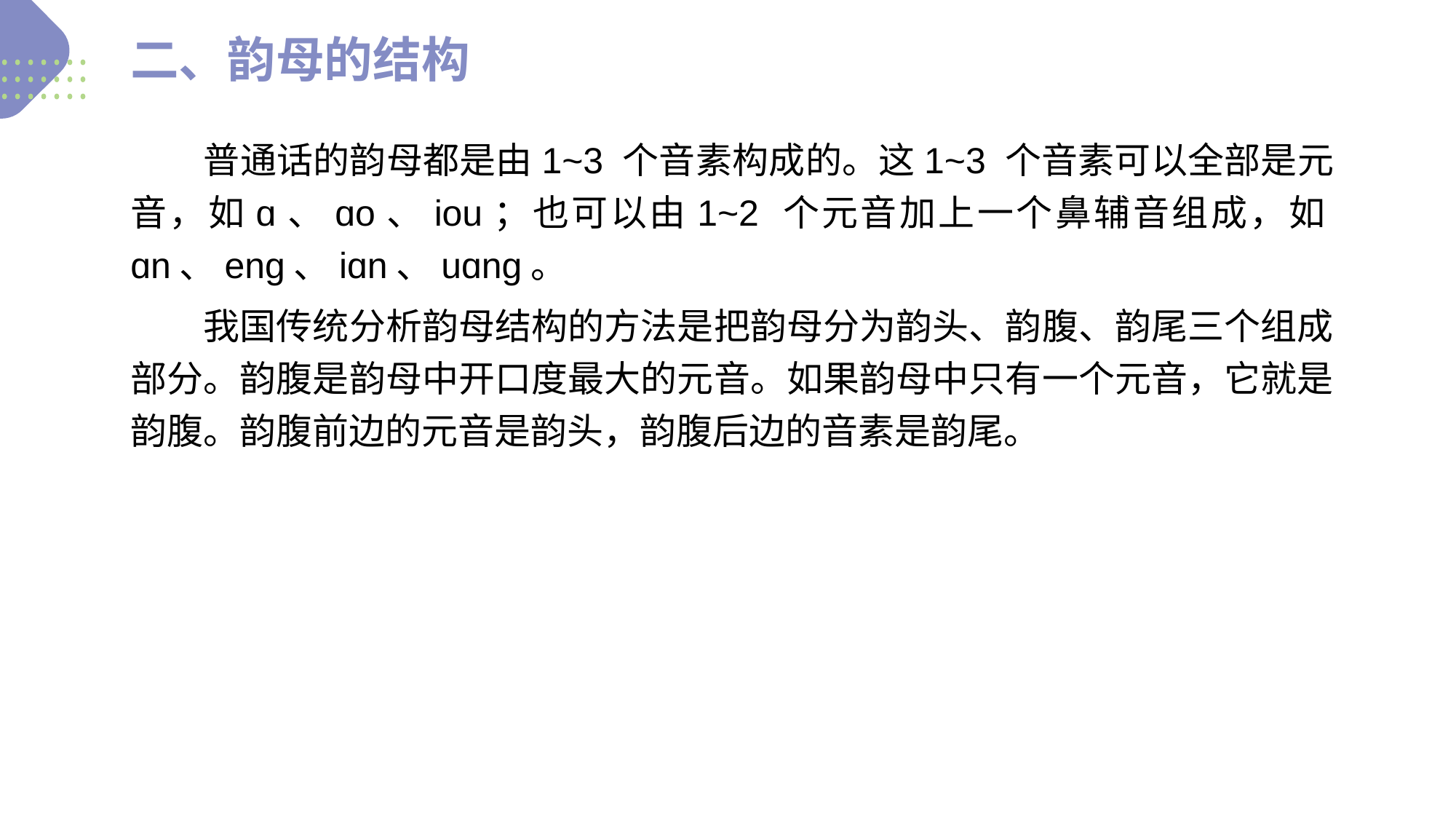

二、韵母的结构

　　普通话的韵母都是由1~3 个音素构成的。这1~3 个音素可以全部是元音，如ɑ、ɑo、iou；也可以由1~2 个元音加上一个鼻辅音组成，如ɑn、enɡ、iɑn、uɑnɡ。
　　我国传统分析韵母结构的方法是把韵母分为韵头、韵腹、韵尾三个组成部分。韵腹是韵母中开口度最大的元音。如果韵母中只有一个元音，它就是韵腹。韵腹前边的元音是韵头，韵腹后边的音素是韵尾。